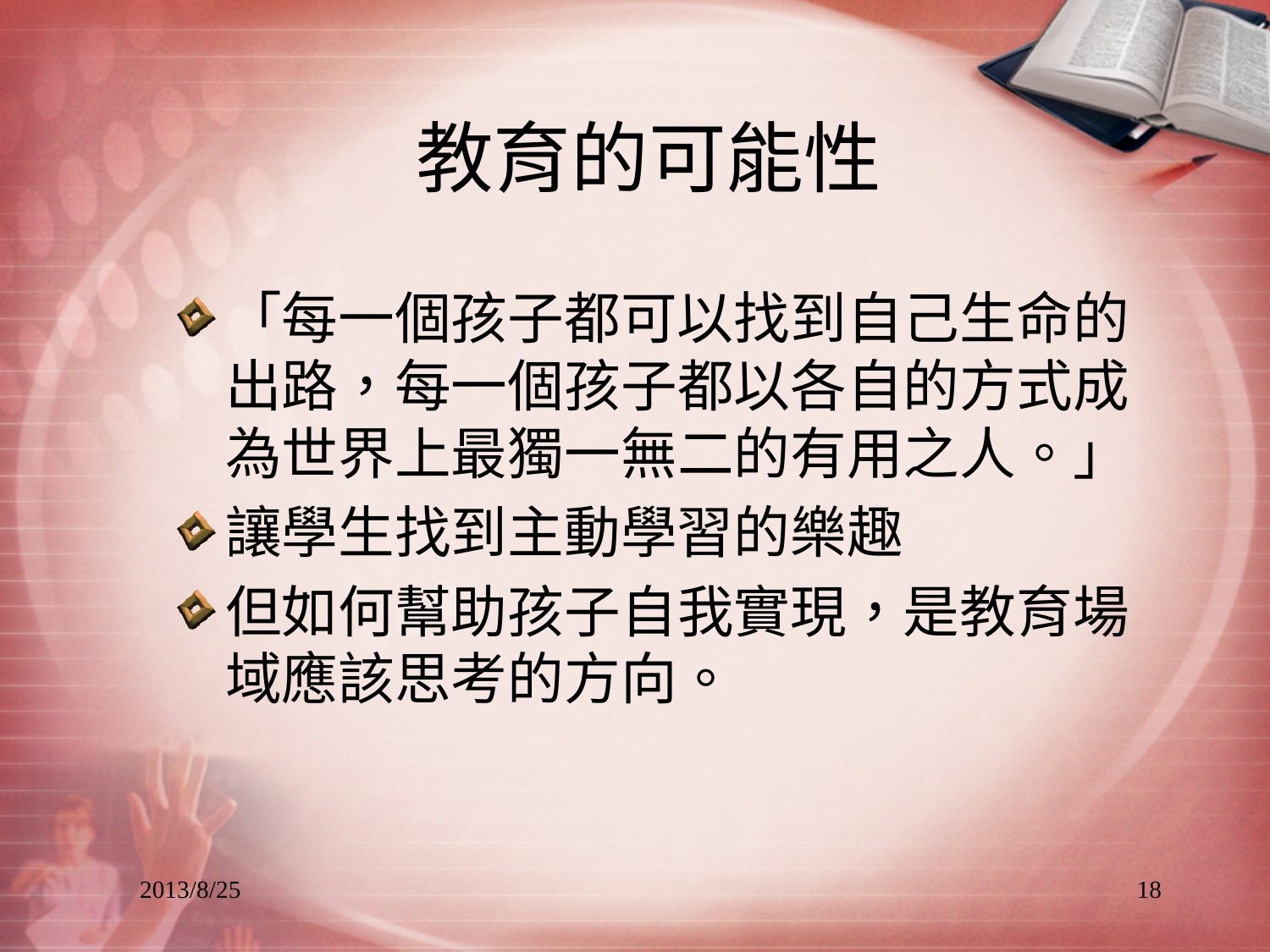

# 教育的可能性
「每一個孩子都可以找到自己生命的出路，每一個孩子都以各自的方式成為世界上最獨一無二的有用之人。」
讓學生找到主動學習的樂趣
但如何幫助孩子自我實現，是教育場域應該思考的方向。

2013/8/25
18